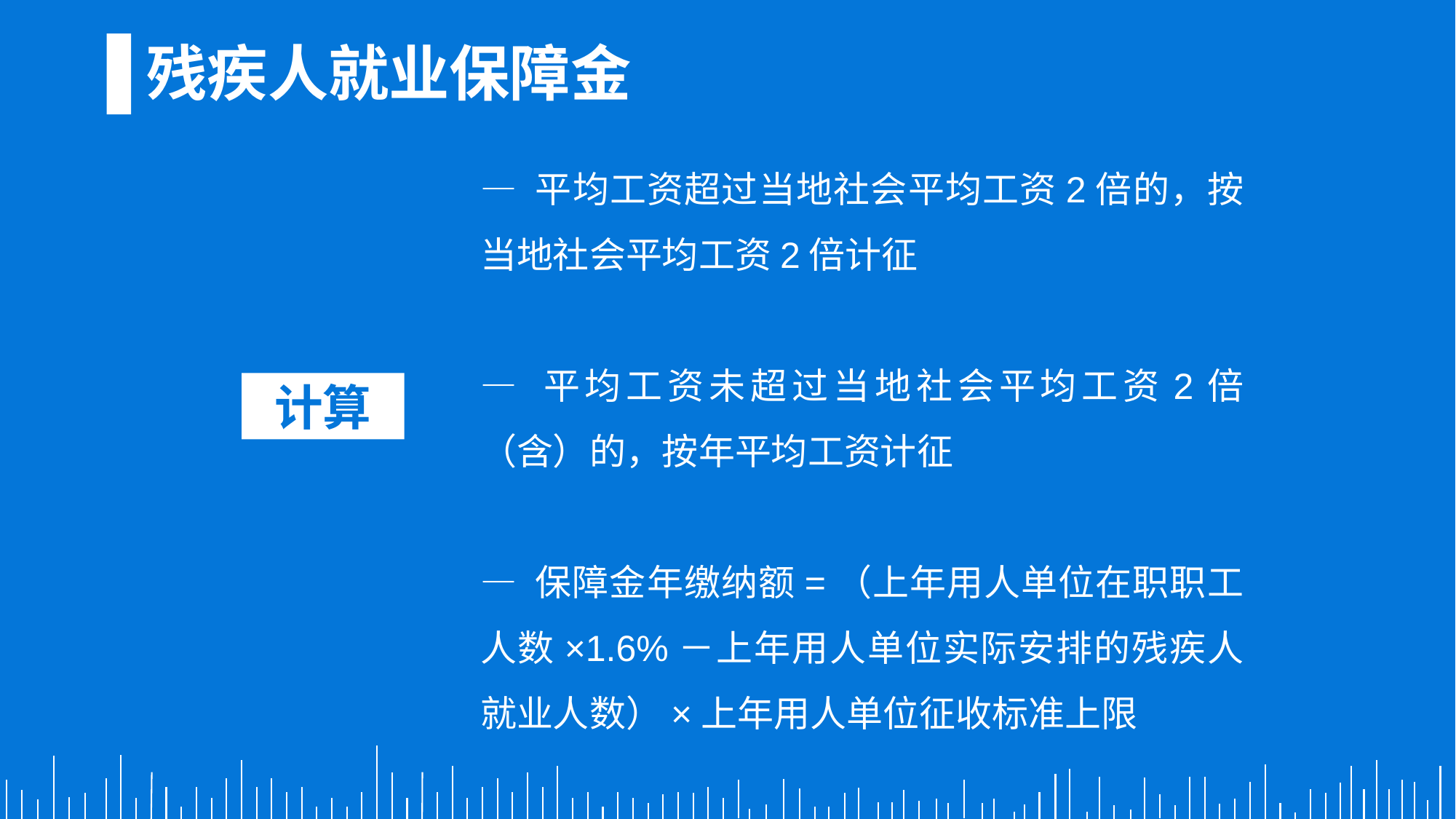

残疾人就业保障金

— 平均工资超过当地社会平均工资2倍的，按当地社会平均工资2倍计征

— 平均工资未超过当地社会平均工资2倍（含）的，按年平均工资计征

— 保障金年缴纳额=（上年用人单位在职职工人数×1.6%－上年用人单位实际安排的残疾人就业人数）×上年用人单位征收标准上限

计算